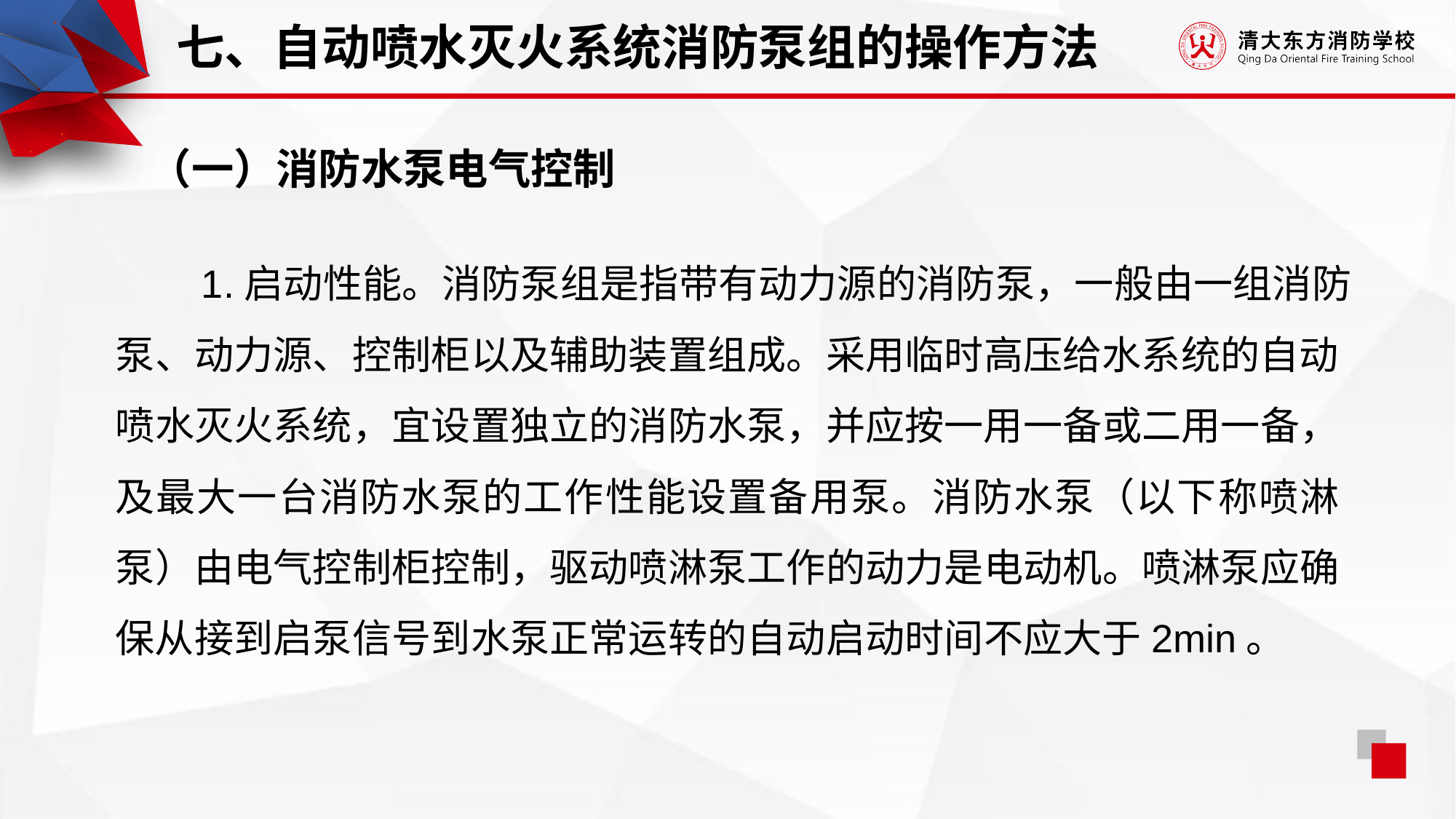

七、自动喷水灭火系统消防泵组的操作方法

（一）消防水泵电气控制
1.启动性能。消防泵组是指带有动力源的消防泵，一般由一组消防泵、动力源、控制柜以及辅助装置组成。采用临时高压给水系统的自动喷水灭火系统，宜设置独立的消防水泵，并应按一用一备或二用一备，及最大一台消防水泵的工作性能设置备用泵。消防水泵（以下称喷淋泵）由电气控制柜控制，驱动喷淋泵工作的动力是电动机。喷淋泵应确保从接到启泵信号到水泵正常运转的自动启动时间不应大于2min。